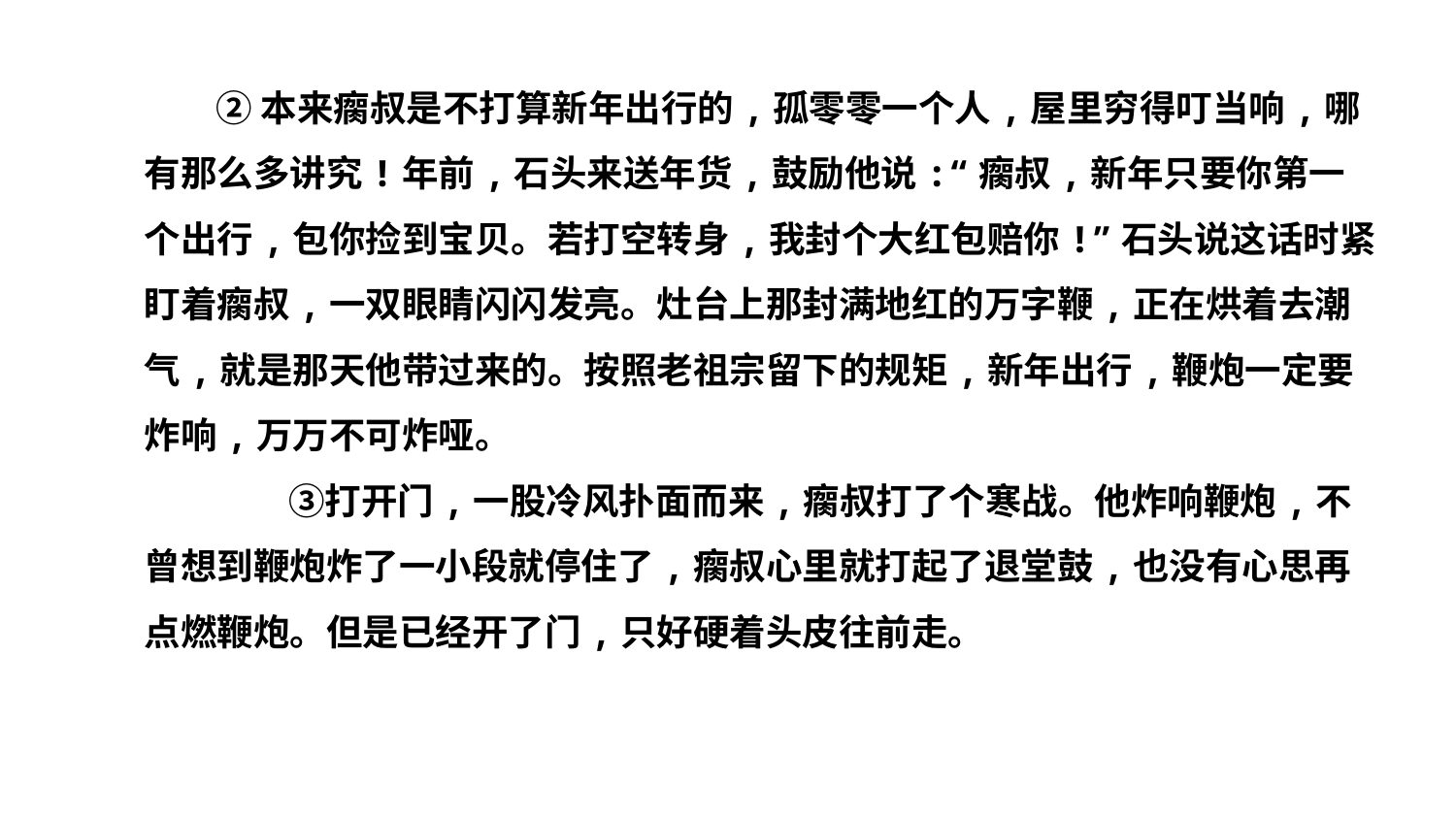

②本来瘸叔是不打算新年出行的,孤零零一个人,屋里穷得叮当响,哪有那么多讲究!年前,石头来送年货,鼓励他说:“瘸叔,新年只要你第一个出行,包你捡到宝贝。若打空转身,我封个大红包赔你!”石头说这话时紧盯着瘸叔,一双眼睛闪闪发亮。灶台上那封满地红的万字鞭,正在烘着去潮气,就是那天他带过来的。按照老祖宗留下的规矩,新年出行,鞭炮一定要炸响,万万不可炸哑。
　　③打开门,一股冷风扑面而来,瘸叔打了个寒战。他炸响鞭炮,不曾想到鞭炮炸了一小段就停住了,瘸叔心里就打起了退堂鼓,也没有心思再点燃鞭炮。但是已经开了门,只好硬着头皮往前走。